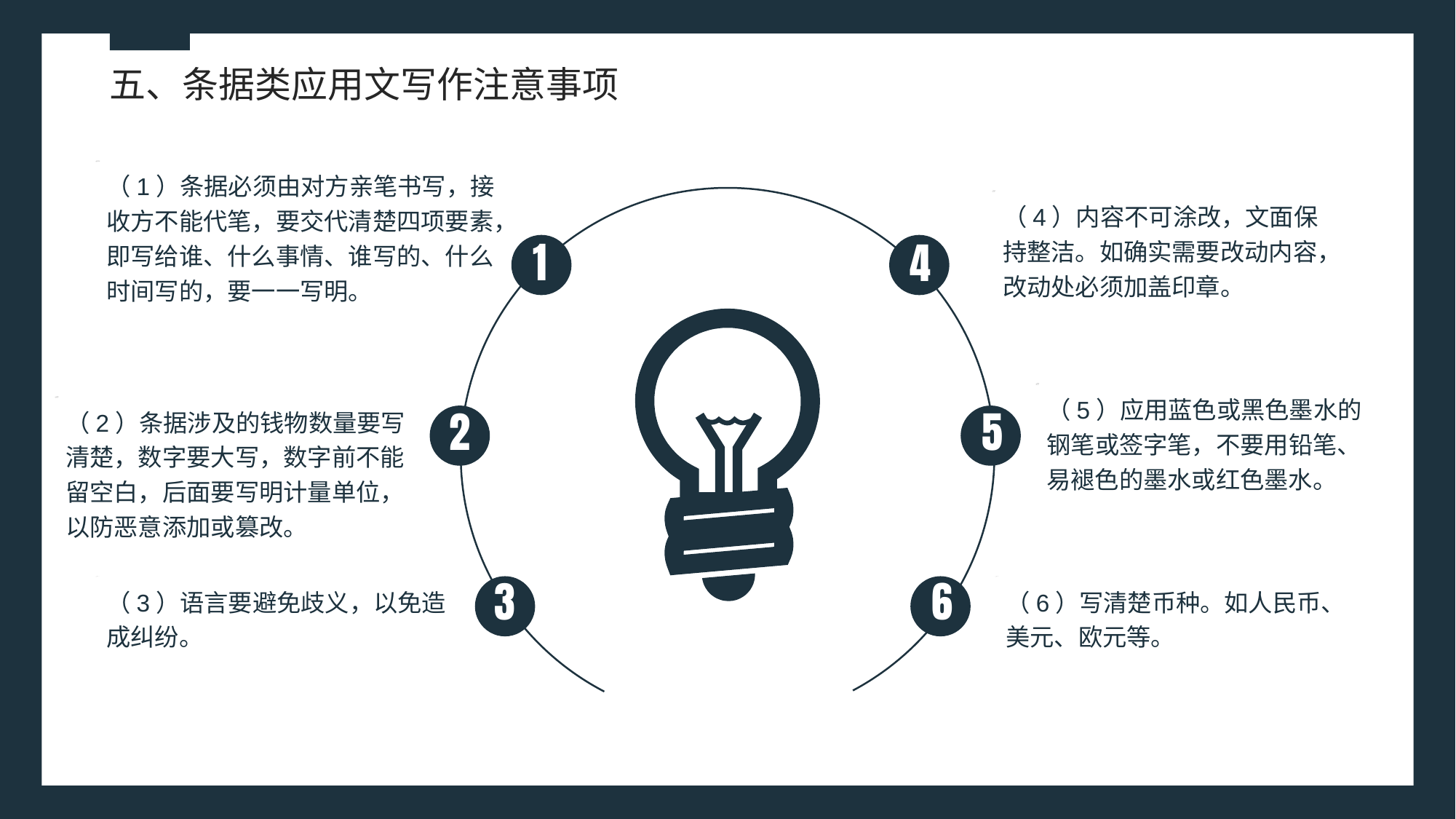

五、条据类应用文写作注意事项
（1）条据必须由对方亲笔书写，接收方不能代笔，要交代清楚四项要素，即写给谁、什么事情、谁写的、什么时间写的，要一一写明。

（4）内容不可涂改，文面保持整洁。如确实需要改动内容，改动处必须加盖印章。
1
4

（5）应用蓝色或黑色墨水的钢笔或签字笔，不要用铅笔、易褪色的墨水或红色墨水。
（2）条据涉及的钱物数量要写清楚，数字要大写，数字前不能留空白，后面要写明计量单位，以防恶意添加或篡改。
2
5

3
6
（3）语言要避免歧义，以免造成纠纷。

（6）写清楚币种。如人民币、美元、欧元等。